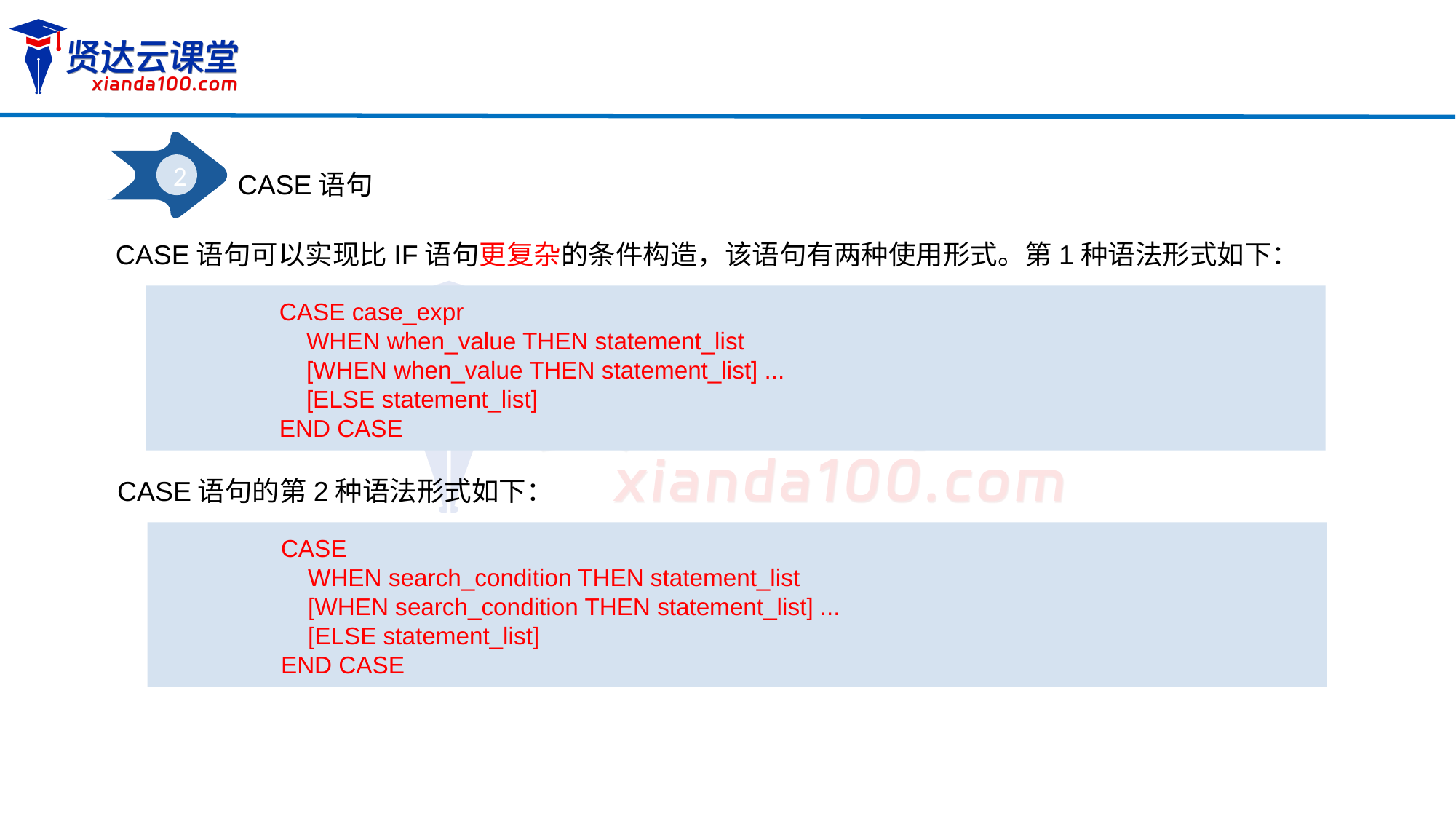

2
CASE语句
CASE语句可以实现比IF语句更复杂的条件构造，该语句有两种使用形式。第1种语法形式如下：

CASE case_expr
    WHEN when_value THEN statement_list
    [WHEN when_value THEN statement_list] ...
    [ELSE statement_list]
END CASE
CASE语句的第2种语法形式如下：

CASE
    WHEN search_condition THEN statement_list
    [WHEN search_condition THEN statement_list] ...
    [ELSE statement_list]
END CASE